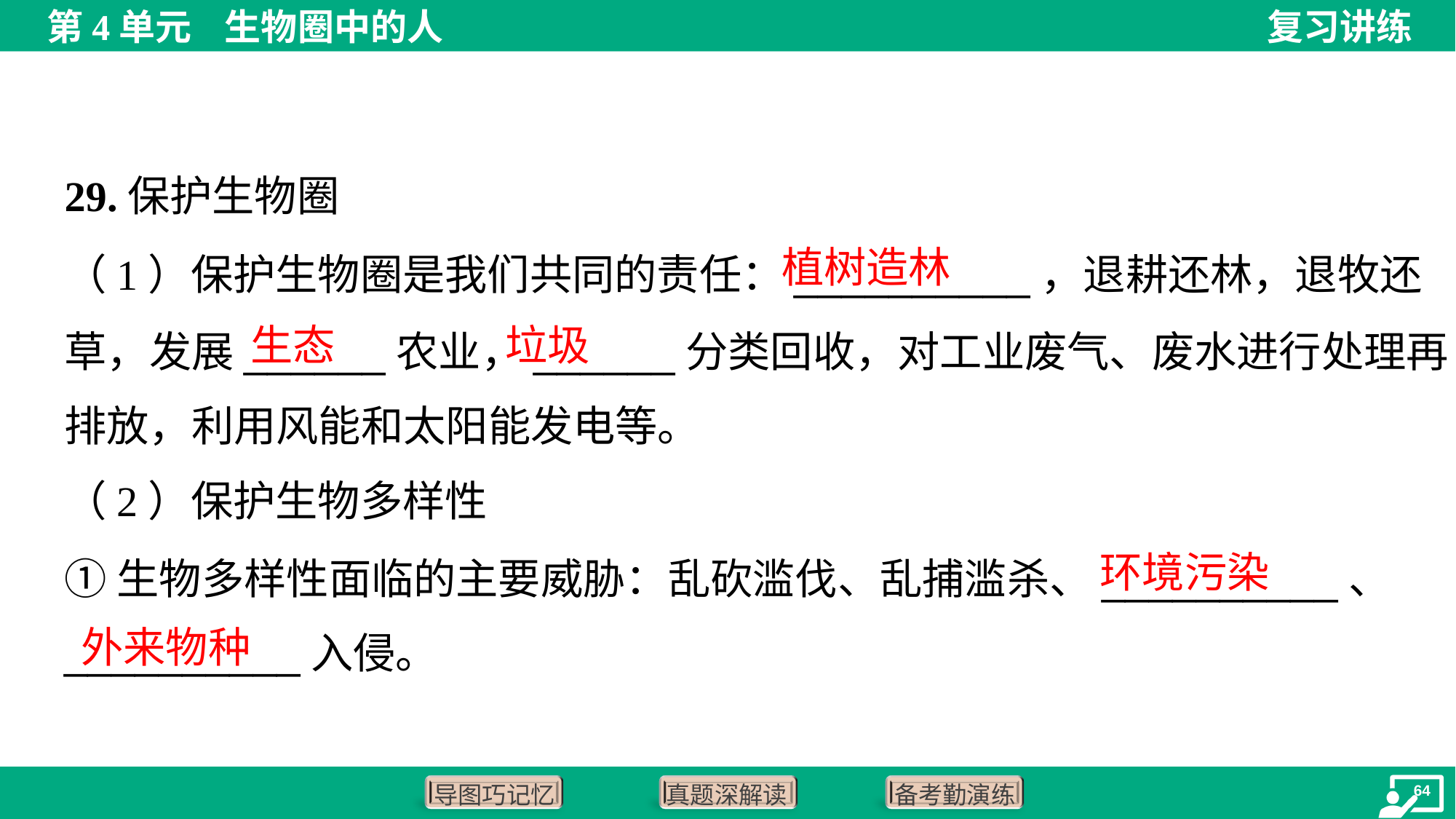

29.保护生物圈
植树造林
（1）保护生物圈是我们共同的责任：__________，退耕还林，退牧还
草，发展______农业，______分类回收，对工业废气、废水进行处理再
排放，利用风能和太阳能发电等。
生态
垃圾
（2）保护生物多样性
环境污染
①生物多样性面临的主要威胁：乱砍滥伐、乱捕滥杀、__________、
__________入侵。
外来物种